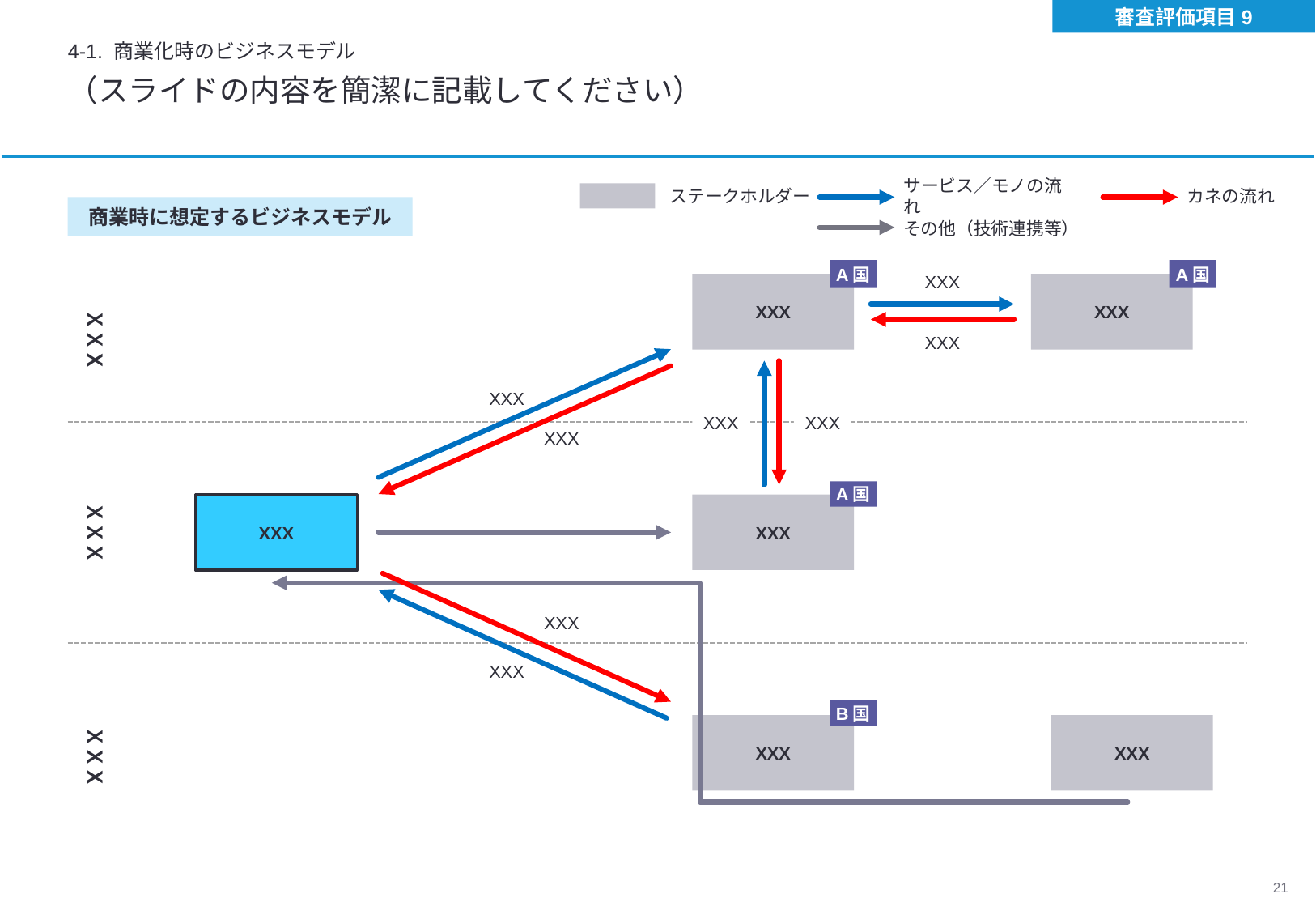

審査評価項目9
4-1. 商業化時のビジネスモデル
（スライドの内容を簡潔に記載してください）
ステークホルダー
サービス／モノの流れ
カネの流れ

商業時に想定するビジネスモデル
その他（技術連携等）
ＸＸＸ
XXX
XXX
XXX
XXX
XXX
XXX
XXX
ＸＸＸ
XXX
XXX
XXX
XXX
ＸＸＸ
XXX
XXX
XXX
A国
A国
A国
B国